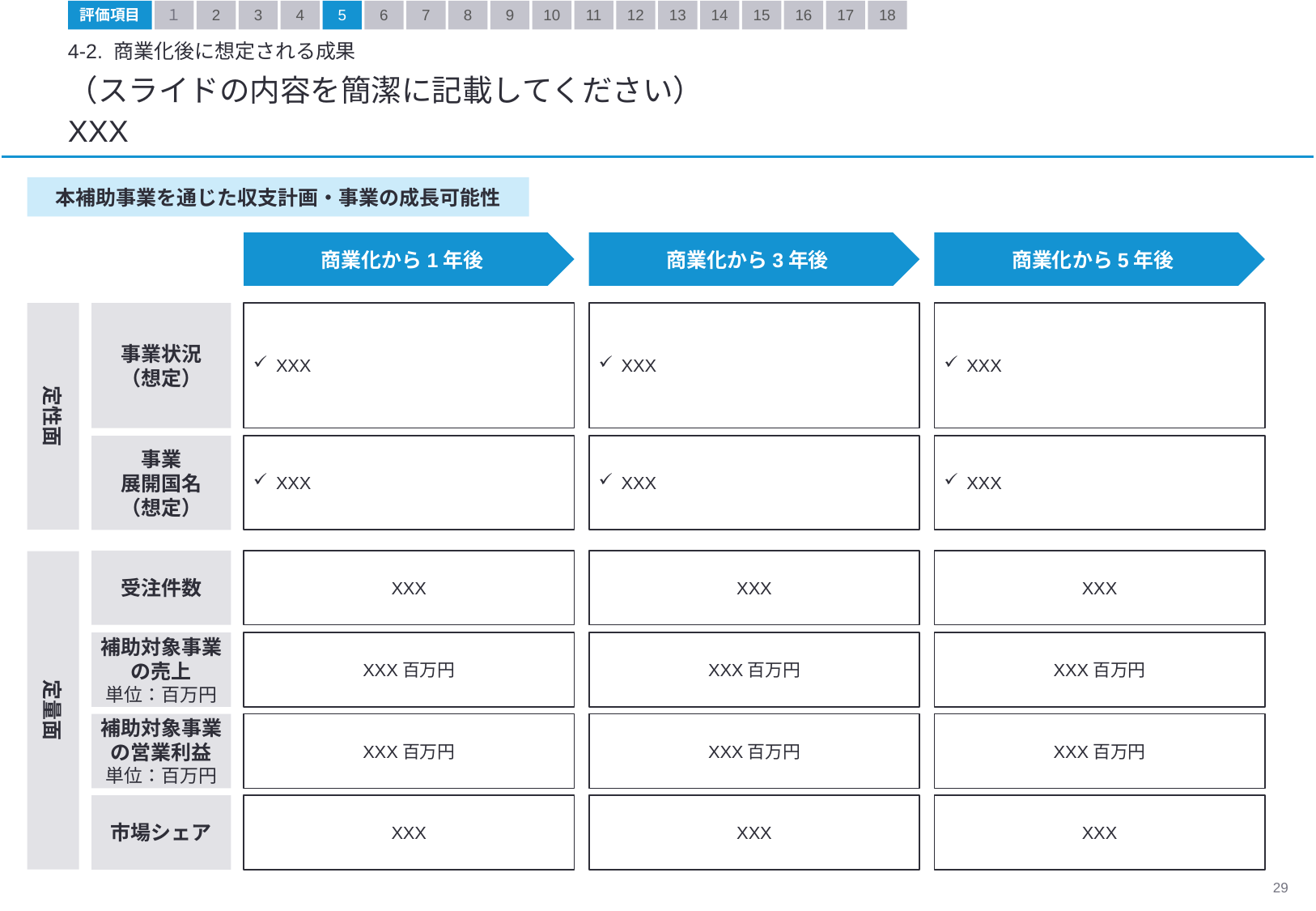

評価項目
１
2
3
4
5
6
7
8
9
10
11
12
13
14
15
16
17
18
4-2. 商業化後に想定される成果
（スライドの内容を簡潔に記載してください）
XXX
本補助事業を通じた収支計画・事業の成長可能性
商業化から1年後
商業化から3年後
商業化から5年後
定性面
事業状況（想定）
XXX
XXX
XXX
XXX
XXX
XXX
事業
展開国名
（想定）
受注件数
XXX
XXX
XXX
定量面
補助対象事業の売上
単位：百万円
XXX百万円
XXX百万円
XXX百万円
補助対象事業の営業利益
単位：百万円
XXX百万円
XXX百万円
XXX百万円
市場シェア
XXX
XXX
XXX